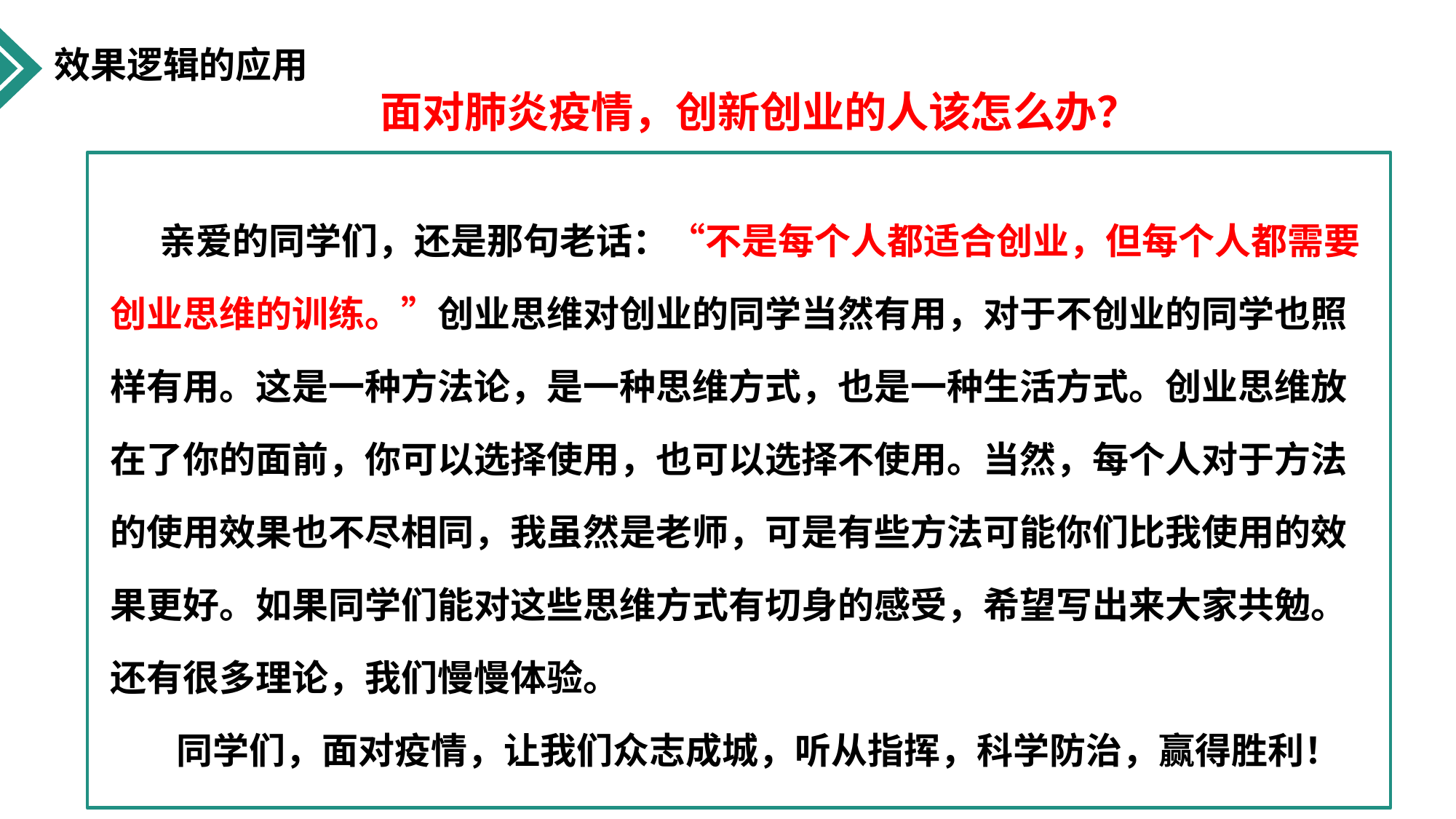

效果逻辑的应用
面对肺炎疫情，创新创业的人该怎么办？
     亲爱的同学们，还是那句老话：“不是每个人都适合创业，但每个人都需要创业思维的训练。”创业思维对创业的同学当然有用，对于不创业的同学也照样有用。这是一种方法论，是一种思维方式，也是一种生活方式。创业思维放在了你的面前，你可以选择使用，也可以选择不使用。当然，每个人对于方法的使用效果也不尽相同，我虽然是老师，可是有些方法可能你们比我使用的效果更好。如果同学们能对这些思维方式有切身的感受，希望写出来大家共勉。还有很多理论，我们慢慢体验。
       同学们，面对疫情，让我们众志成城，听从指挥，科学防治，赢得胜利！